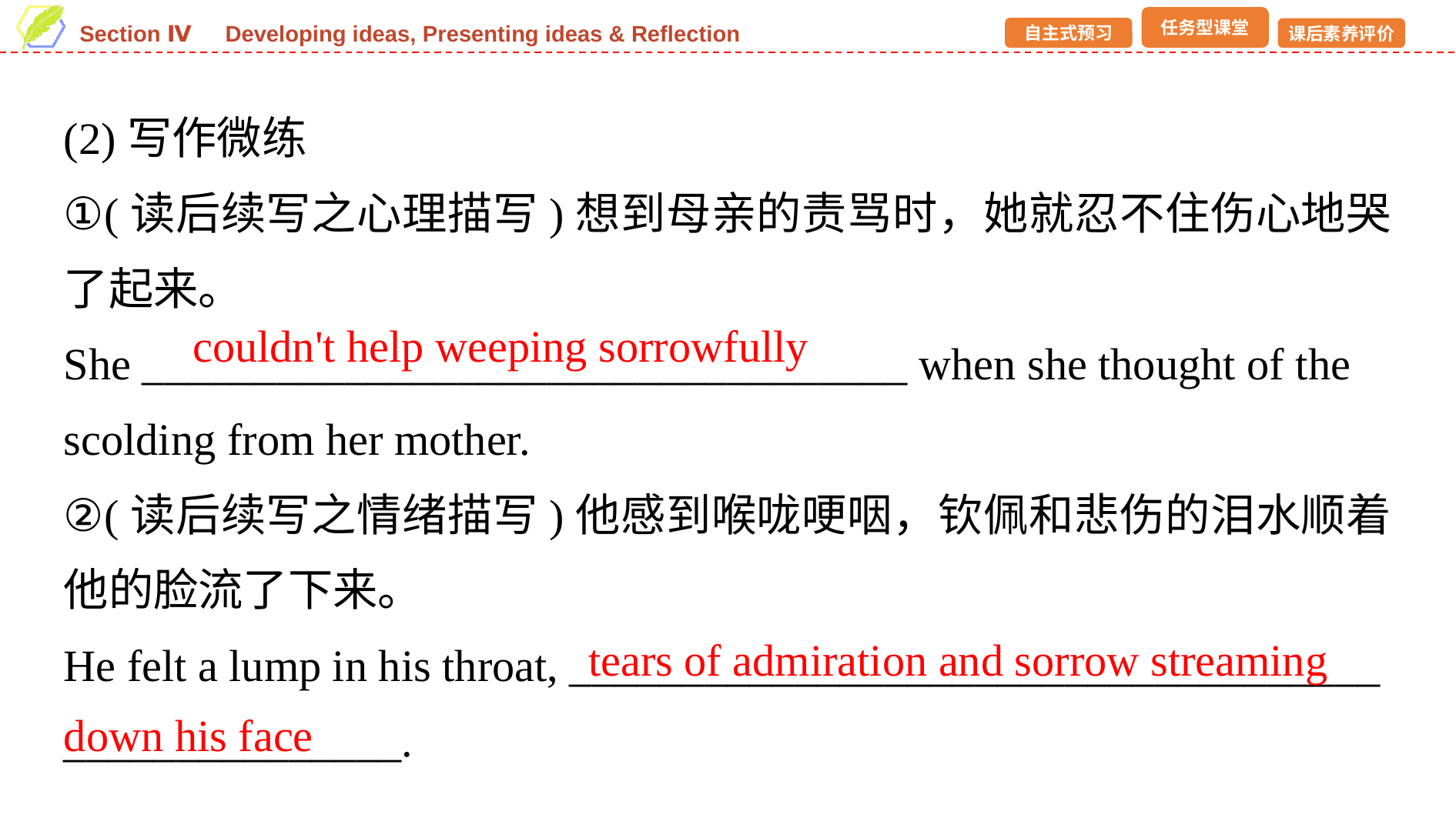

(2)写作微练
①(读后续写之心理描写)想到母亲的责骂时，她就忍不住伤心地哭了起来。
She __________________________________ when she thought of the scolding from her mother.
②(读后续写之情绪描写)他感到喉咙哽咽，钦佩和悲伤的泪水顺着他的脸流了下来。
He felt a lump in his throat, ____________________________________ _______________.
couldn't help weeping sorrowfully
                                               tears of admiration and sorrow streaming down his face